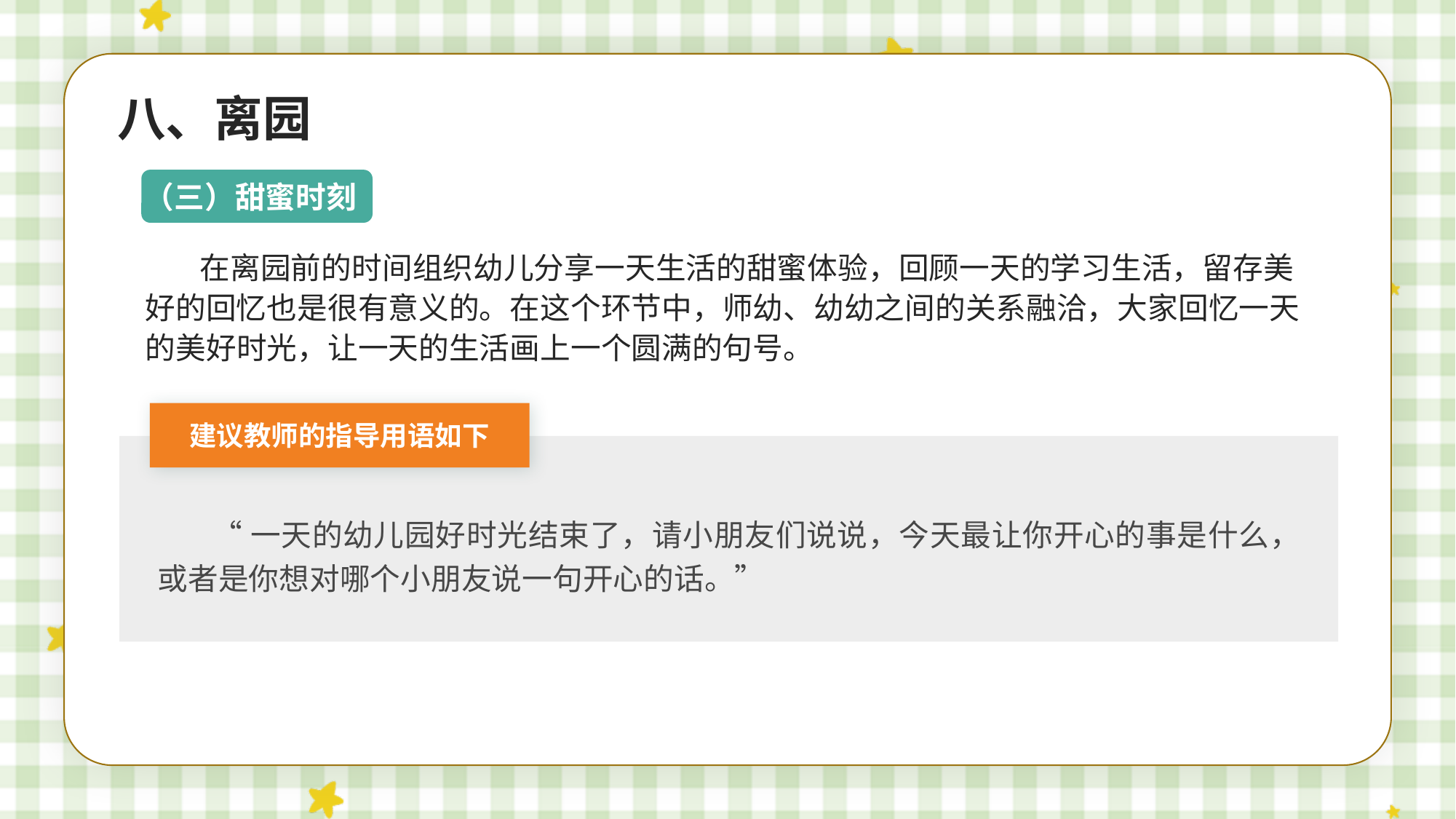

八、离园
（三）甜蜜时刻
在离园前的时间组织幼儿分享一天生活的甜蜜体验，回顾一天的学习生活，留存美好的回忆也是很有意义的。在这个环节中，师幼、幼幼之间的关系融洽，大家回忆一天的美好时光，让一天的生活画上一个圆满的句号。
建议教师的指导用语如下
“一天的幼儿园好时光结束了，请小朋友们说说，今天最让你开心的事是什么，或者是你想对哪个小朋友说一句开心的话。”